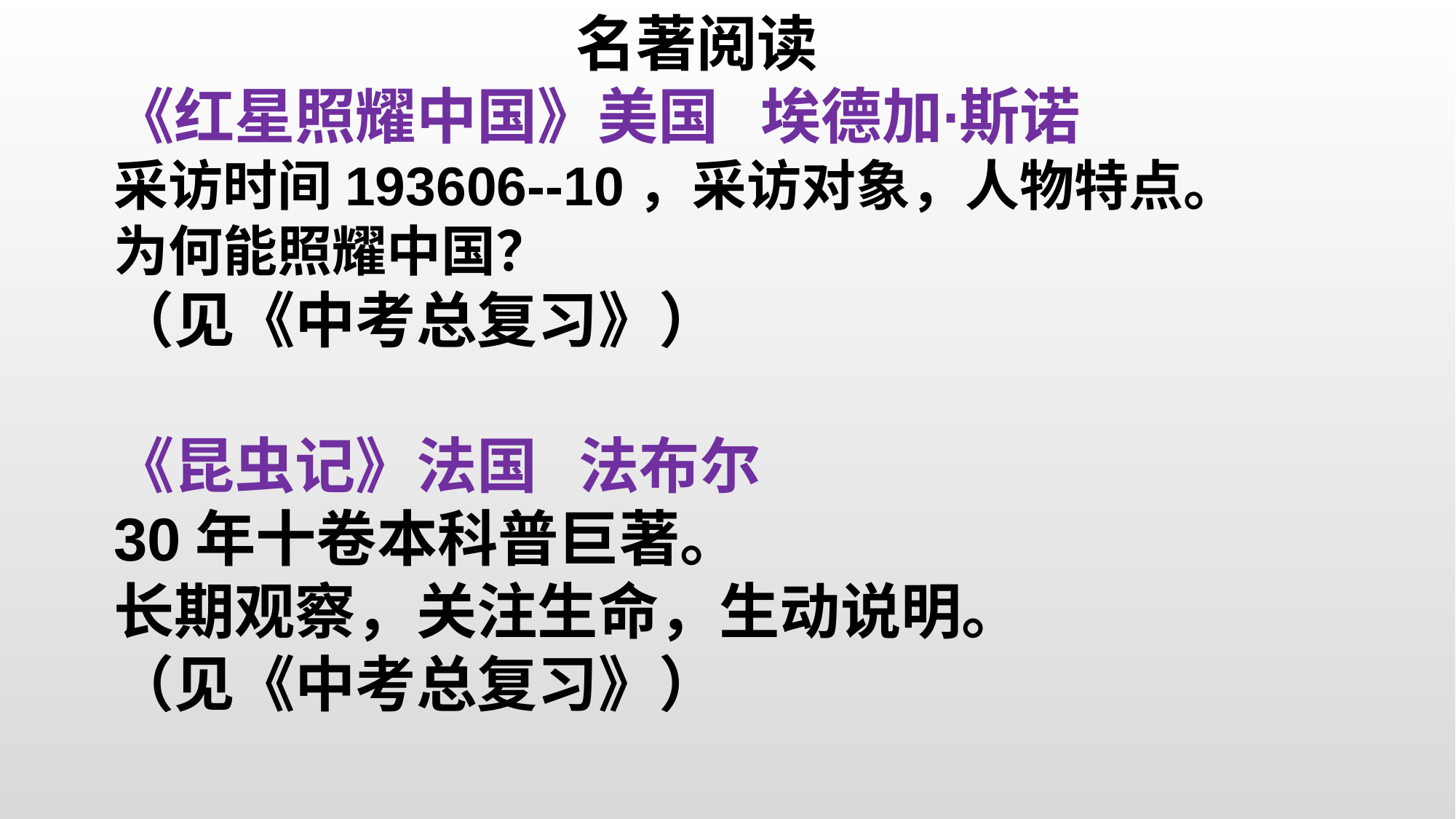

名著阅读
《红星照耀中国》美国   埃德加∙斯诺
采访时间193606--10，采访对象，人物特点。
为何能照耀中国？
（见《中考总复习》）

《昆虫记》法国   法布尔
30年十卷本科普巨著。
长期观察，关注生命，生动说明。
（见《中考总复习》）